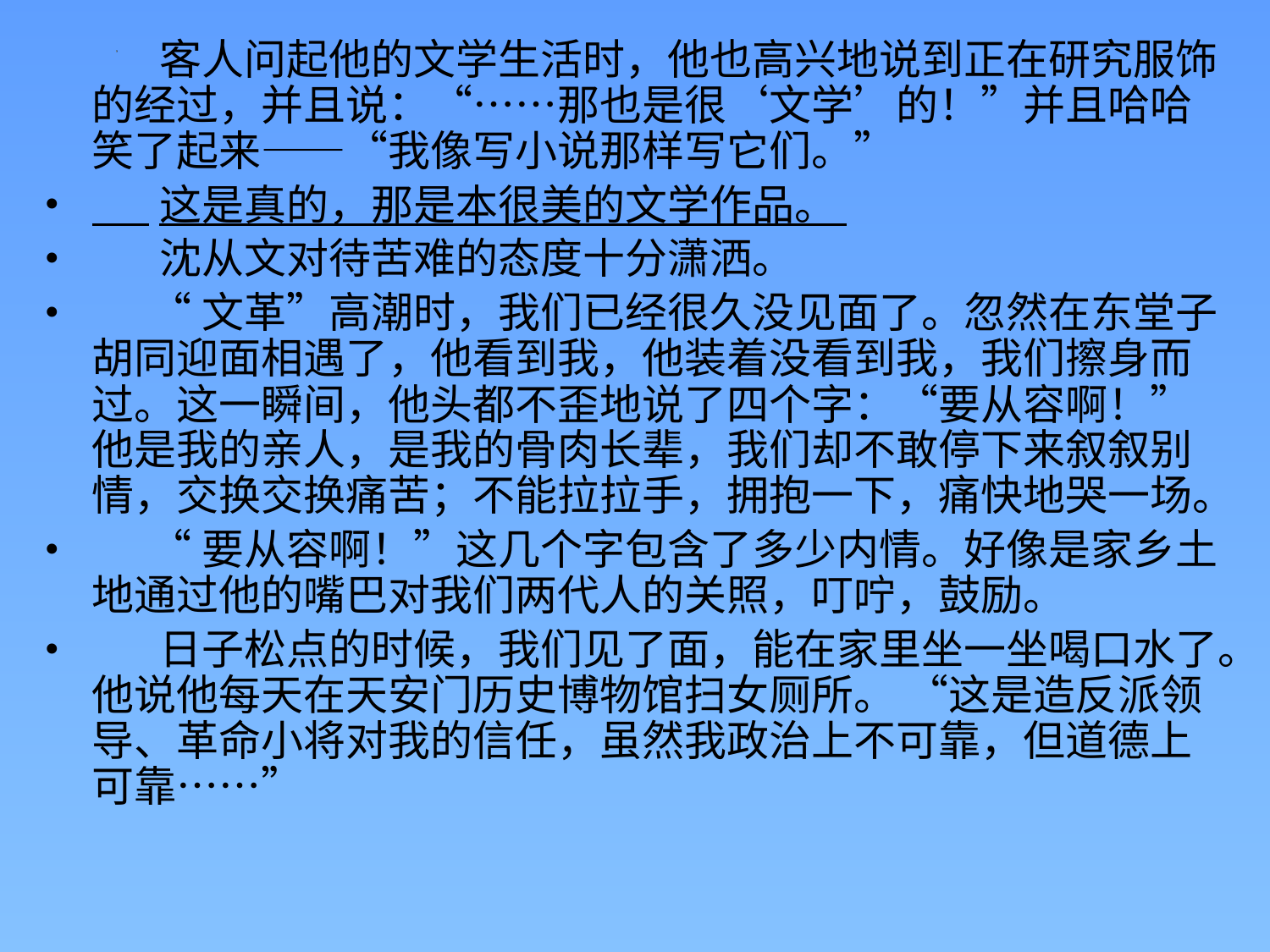

客人问起他的文学生活时，他也高兴地说到正在研究服饰的经过，并且说：“……那也是很‘文学’的！”并且哈哈笑了起来——“我像写小说那样写它们。”
      这是真的，那是本很美的文学作品。
      沈从文对待苦难的态度十分潇洒。
      “文革”高潮时，我们已经很久没见面了。忽然在东堂子胡同迎面相遇了，他看到我，他装着没看到我，我们擦身而过。这一瞬间，他头都不歪地说了四个字：“要从容啊！”他是我的亲人，是我的骨肉长辈，我们却不敢停下来叙叙别情，交换交换痛苦；不能拉拉手，拥抱一下，痛快地哭一场。
      “要从容啊！”这几个字包含了多少内情。好像是家乡土地通过他的嘴巴对我们两代人的关照，叮咛，鼓励。
      日子松点的时候，我们见了面，能在家里坐一坐喝口水了。他说他每天在天安门历史博物馆扫女厕所。 “这是造反派领导、革命小将对我的信任，虽然我政治上不可靠，但道德上可靠……”